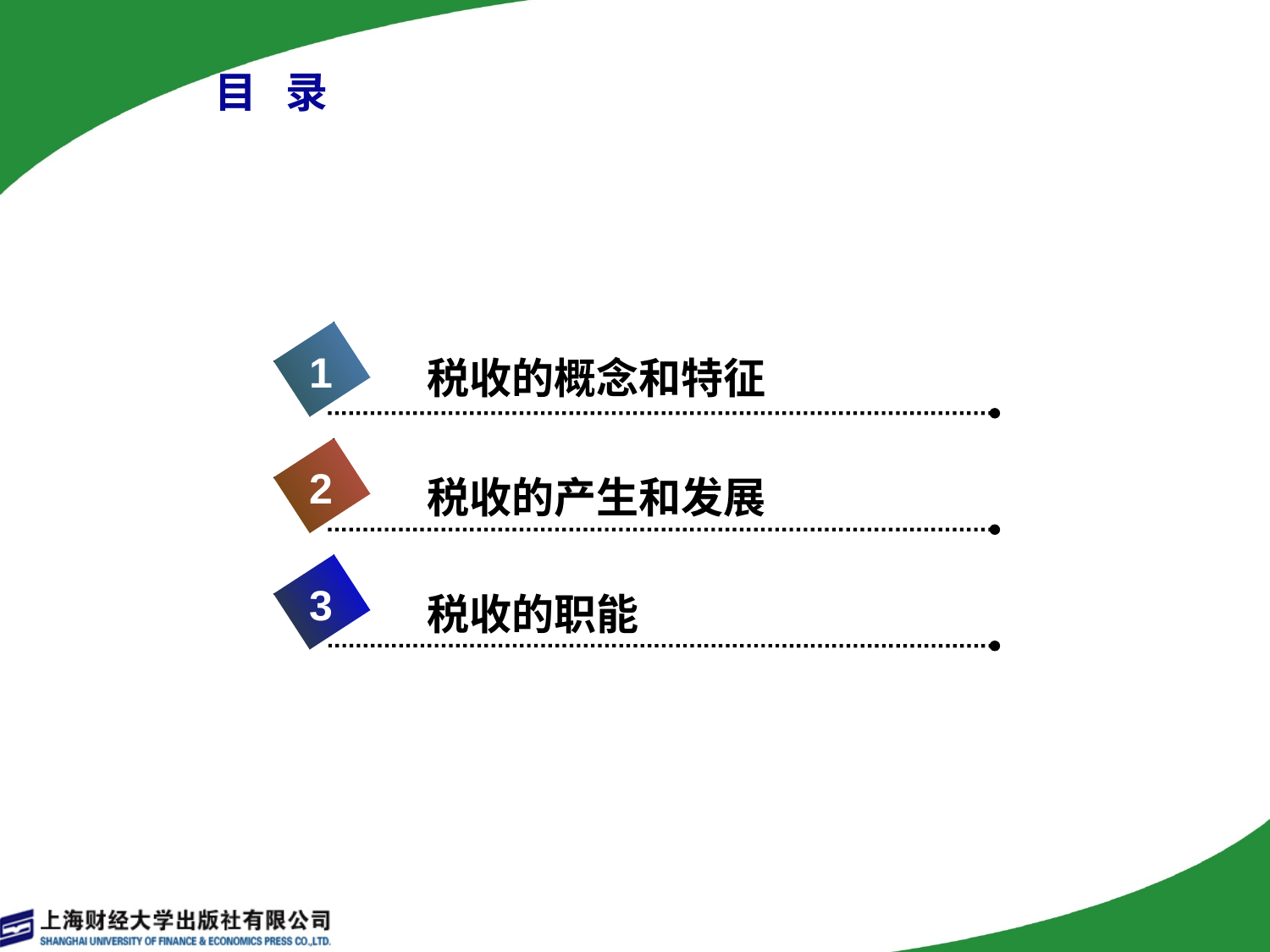

# 目   录

1
税收的概念和特征

2
税收的产生和发展

3
税收的职能